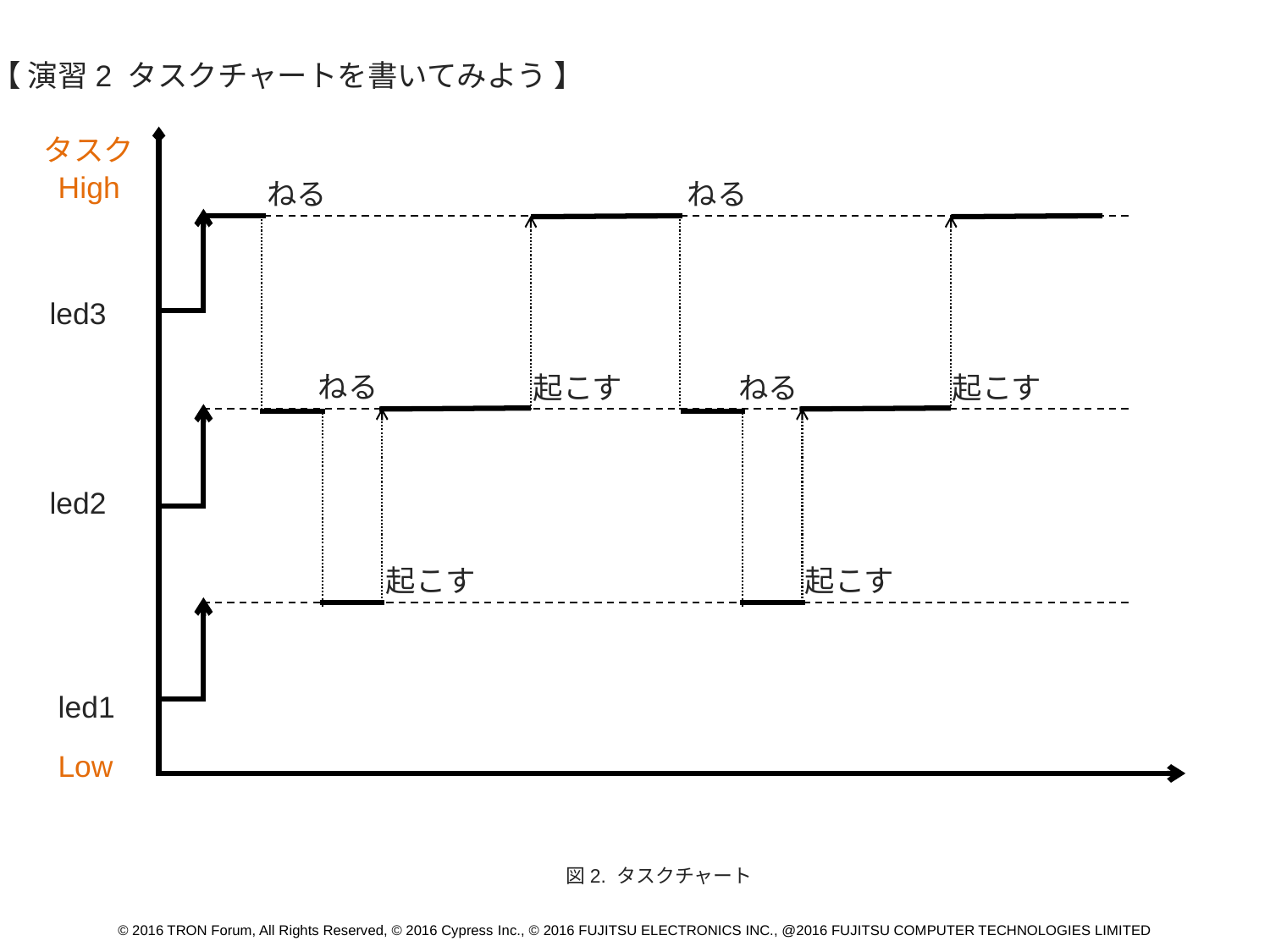

【 演習2 タスクチャートを書いてみよう 】
タスク
High
ねる
ねる
led3
ねる
起こす
ねる
起こす
led2
起こす
起こす
led1
Low
図2. タスクチャート
© 2016 TRON Forum, All Rights Reserved, © 2016 Cypress Inc., © 2016 FUJITSU ELECTRONICS INC., @2016 FUJITSU COMPUTER TECHNOLOGIES LIMITED